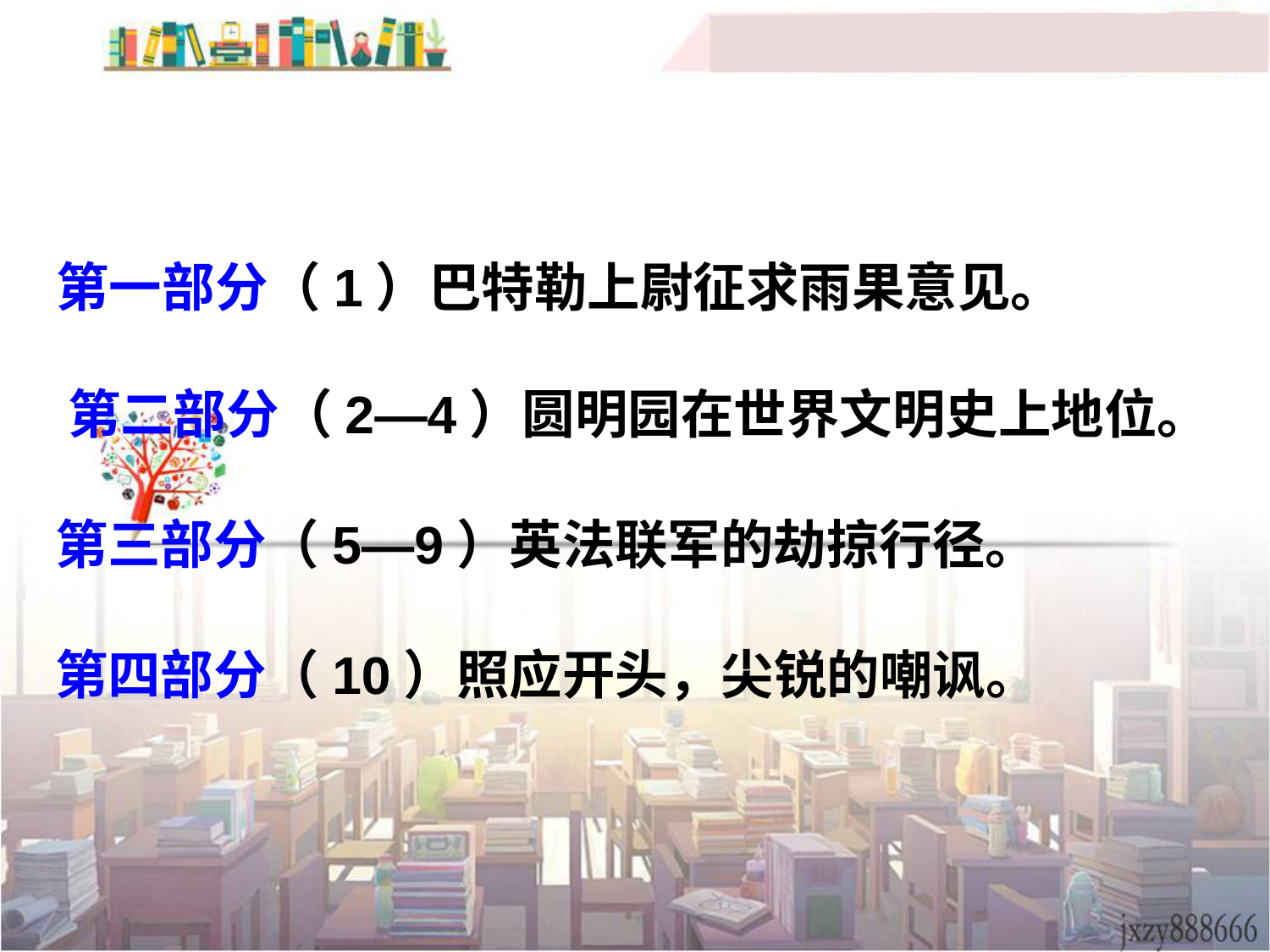

第一部分（1）巴特勒上尉征求雨果意见。
第二部分（2—4）圆明园在世界文明史上地位。
第三部分（5—9）英法联军的劫掠行径。
第四部分（10）照应开头，尖锐的嘲讽。